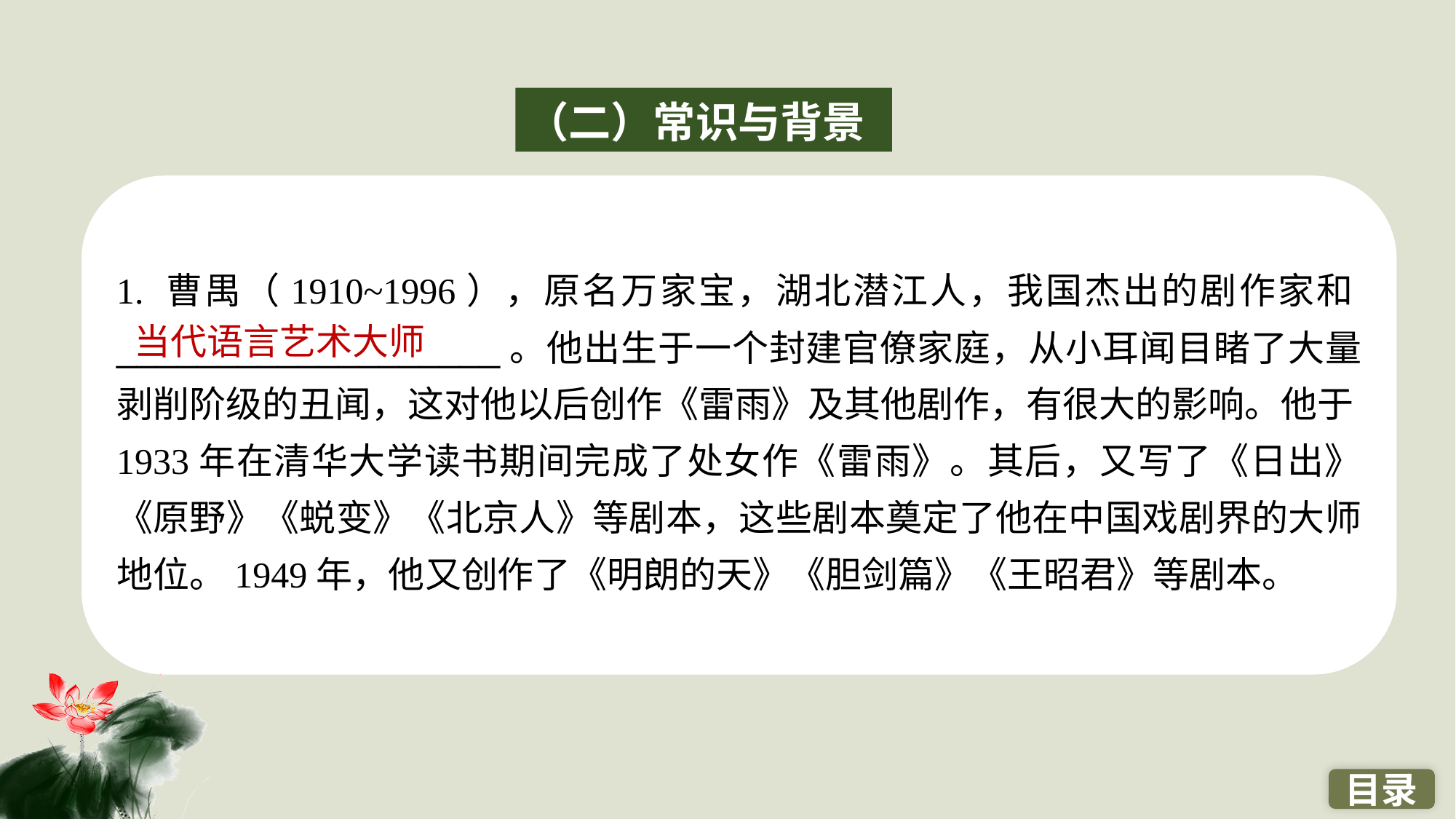

（二）常识与背景
1. 曹禺（1910~1996），原名万家宝，湖北潜江人，我国杰出的剧作家和___________________。他出生于一个封建官僚家庭，从小耳闻目睹了大量剥削阶级的丑闻，这对他以后创作《雷雨》及其他剧作，有很大的影响。他于1933年在清华大学读书期间完成了处女作《雷雨》。其后，又写了《日出》《原野》《蜕变》《北京人》等剧本，这些剧本奠定了他在中国戏剧界的大师地位。1949年，他又创作了《明朗的天》《胆剑篇》《王昭君》等剧本。
当代语言艺术大师